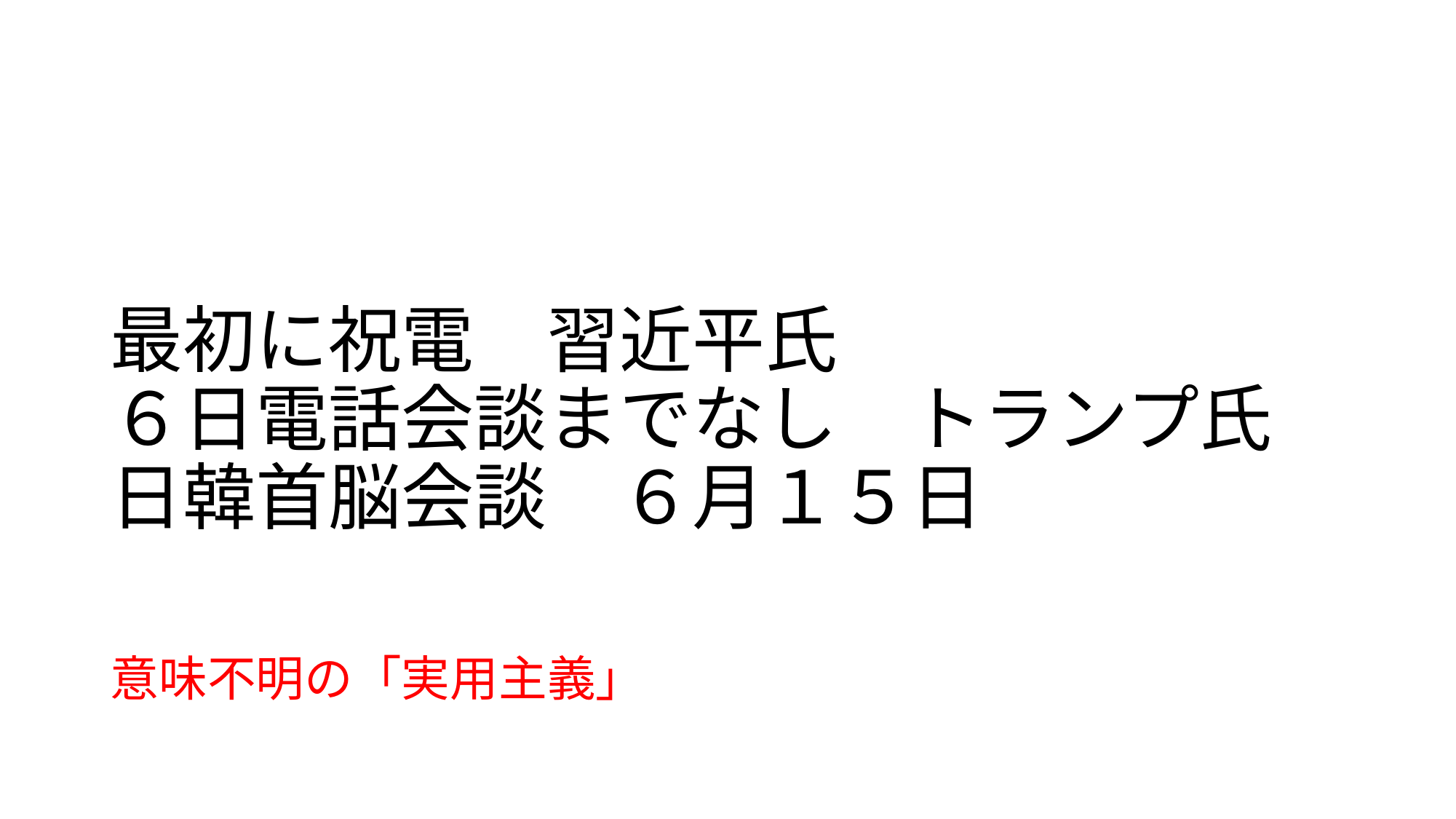

# 最初に祝電　習近平氏 ６日電話会談までなし　トランプ氏 日韓首脳会談　６月１５日

意味不明の「実用主義」